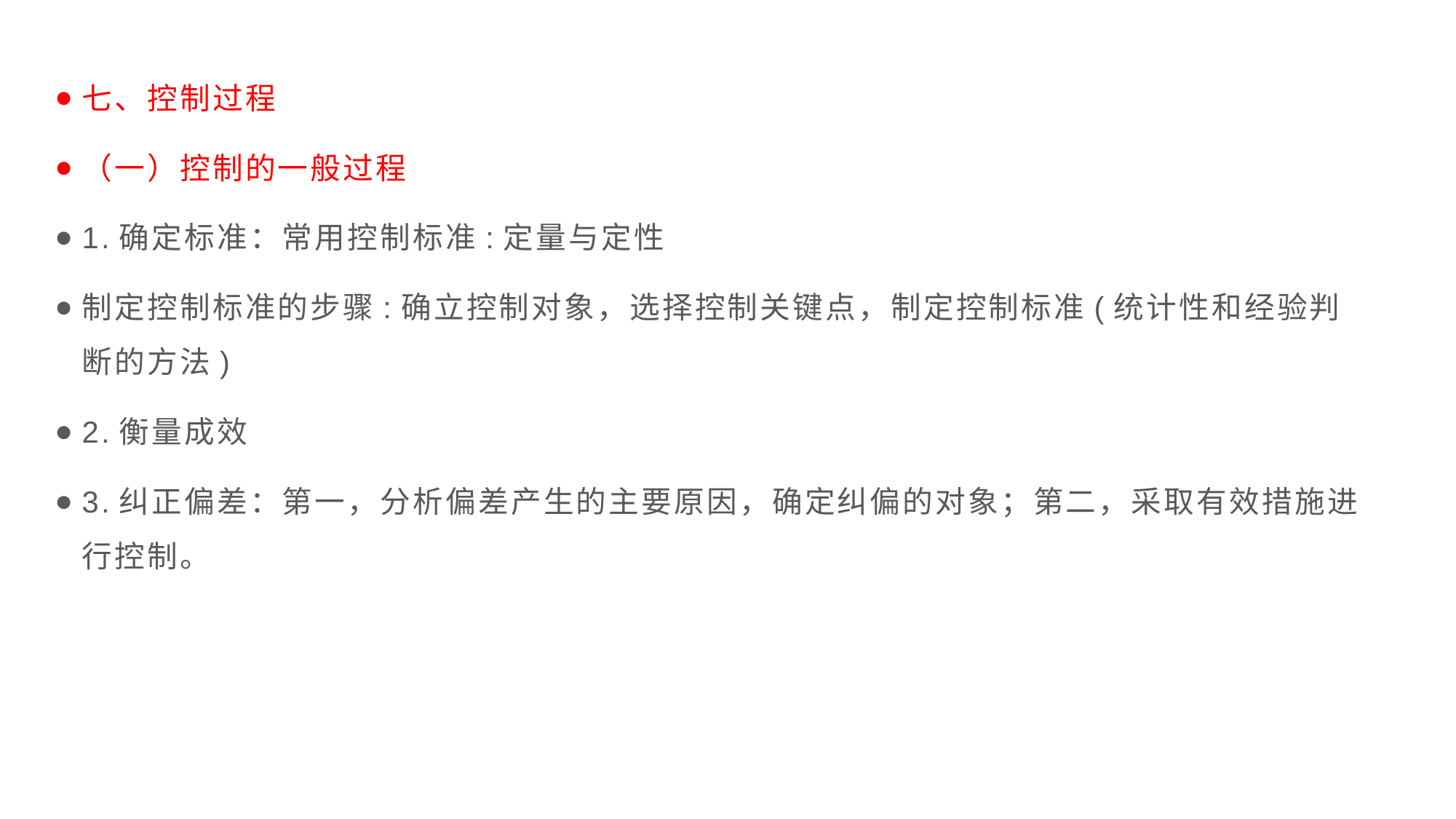

七、控制过程
（一）控制的一般过程
1.确定标准：常用控制标准:定量与定性
制定控制标准的步骤:确立控制对象，选择控制关键点，制定控制标准(统计性和经验判断的方法)
2.衡量成效
3.纠正偏差：第一，分析偏差产生的主要原因，确定纠偏的对象；第二，采取有效措施进行控制。

22